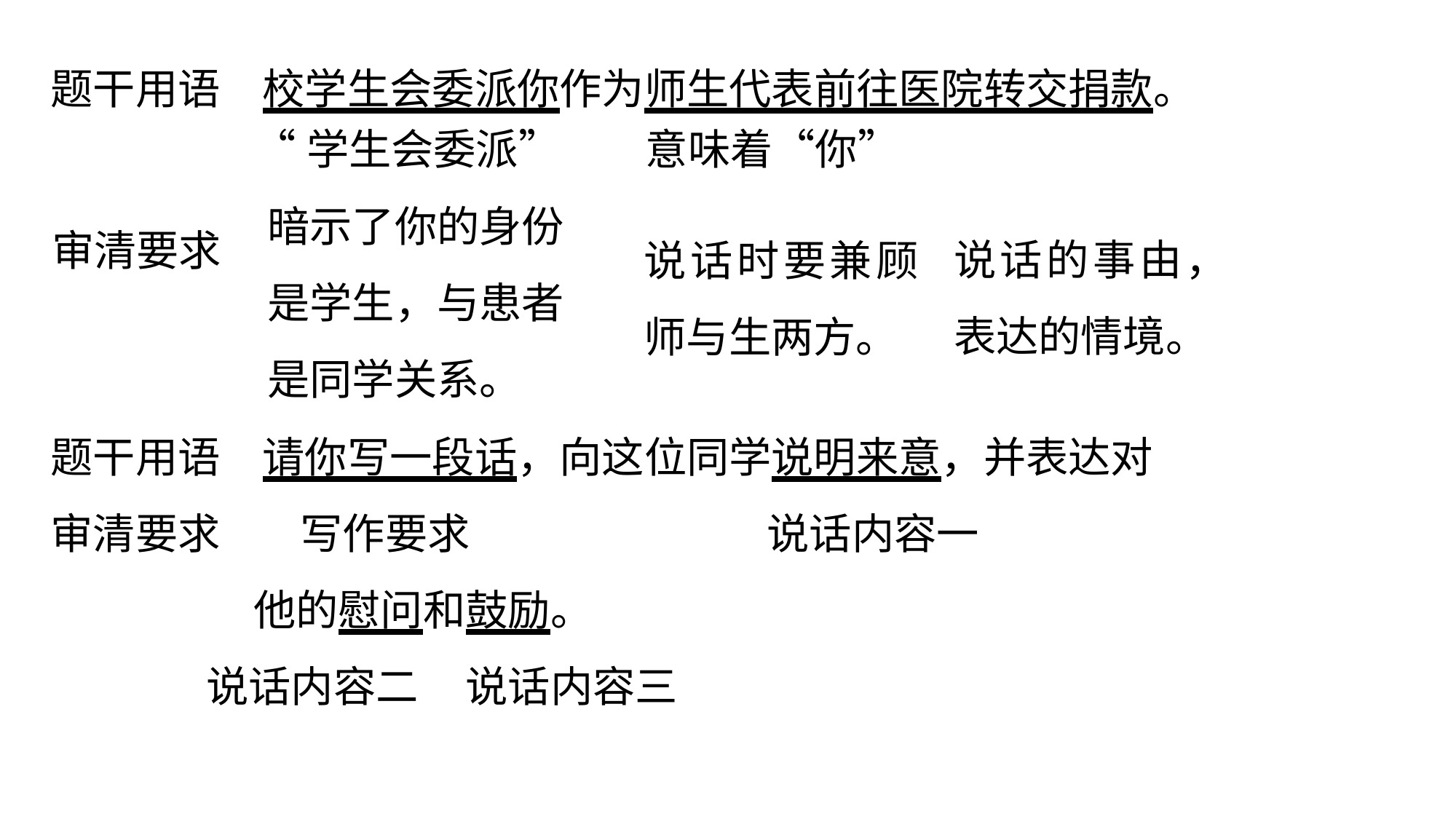

题干用语　校学生会委派你作为师生代表前往医院转交捐款。
“学生会委派”
意味着“你”
暗示了你的身份是学生，与患者是同学关系。
说话的事由，表达的情境。
说话时要兼顾师与生两方。
审清要求
题干用语　请你写一段话，向这位同学说明来意，并表达对
审清要求　    写作要求　　　　　　　说话内容一
　　　        他的慰问和鼓励。
　　　   说话内容二     说话内容三